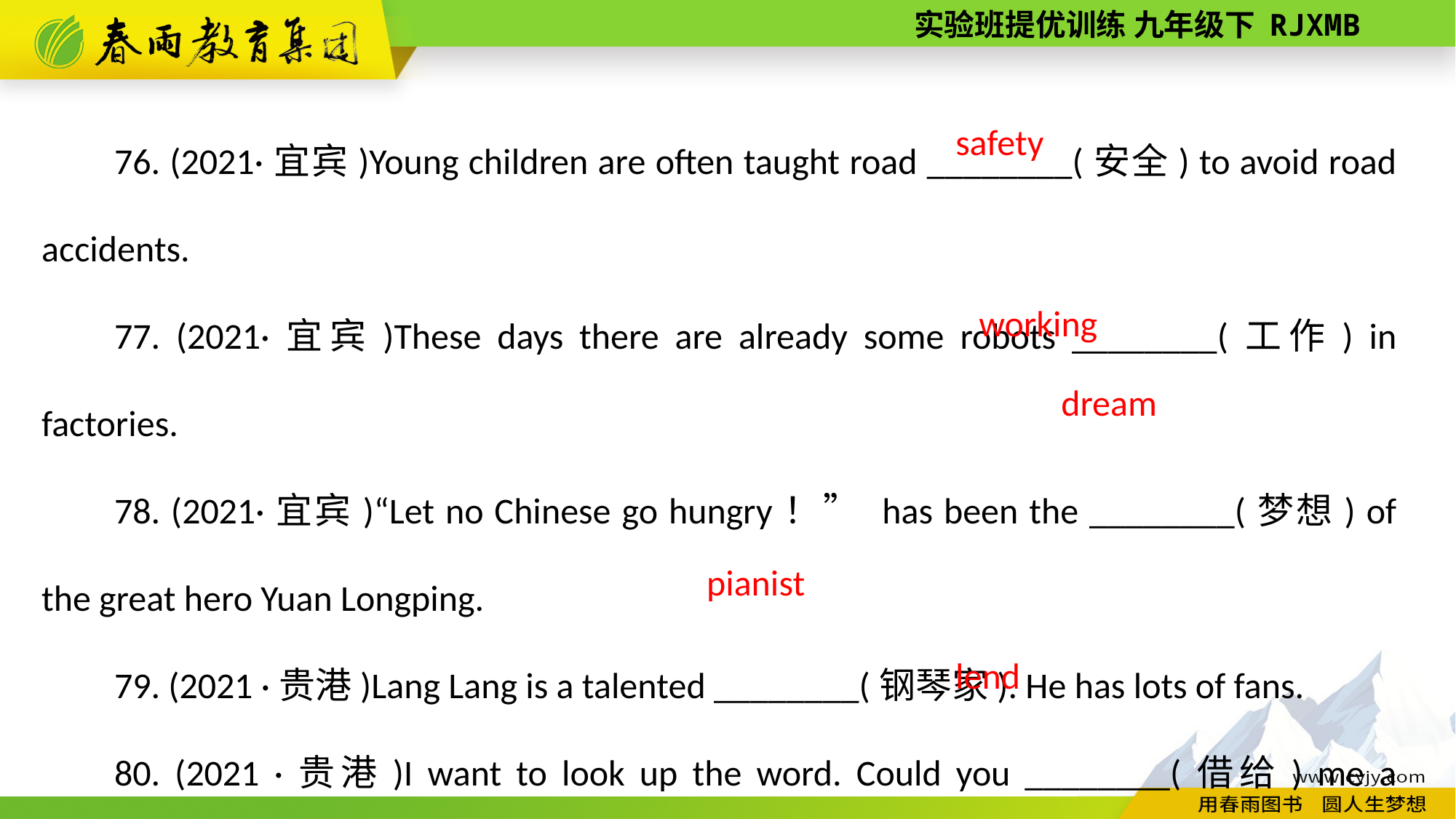

76. (2021·宜宾)Young children are often taught road ________(安全) to avoid road accidents.
77. (2021·宜宾)These days there are already some robots ________(工作) in factories.
78. (2021·宜宾)“Let no Chinese go hungry！” has been the ________(梦想) of the great hero Yuan Longping.
79. (2021 ·贵港)Lang Lang is a talented ________(钢琴家). He has lots of fans.
80. (2021 ·贵港)I want to look up the word. Could you ________(借给) me a dictionary?
safety
working
dream
pianist
lend